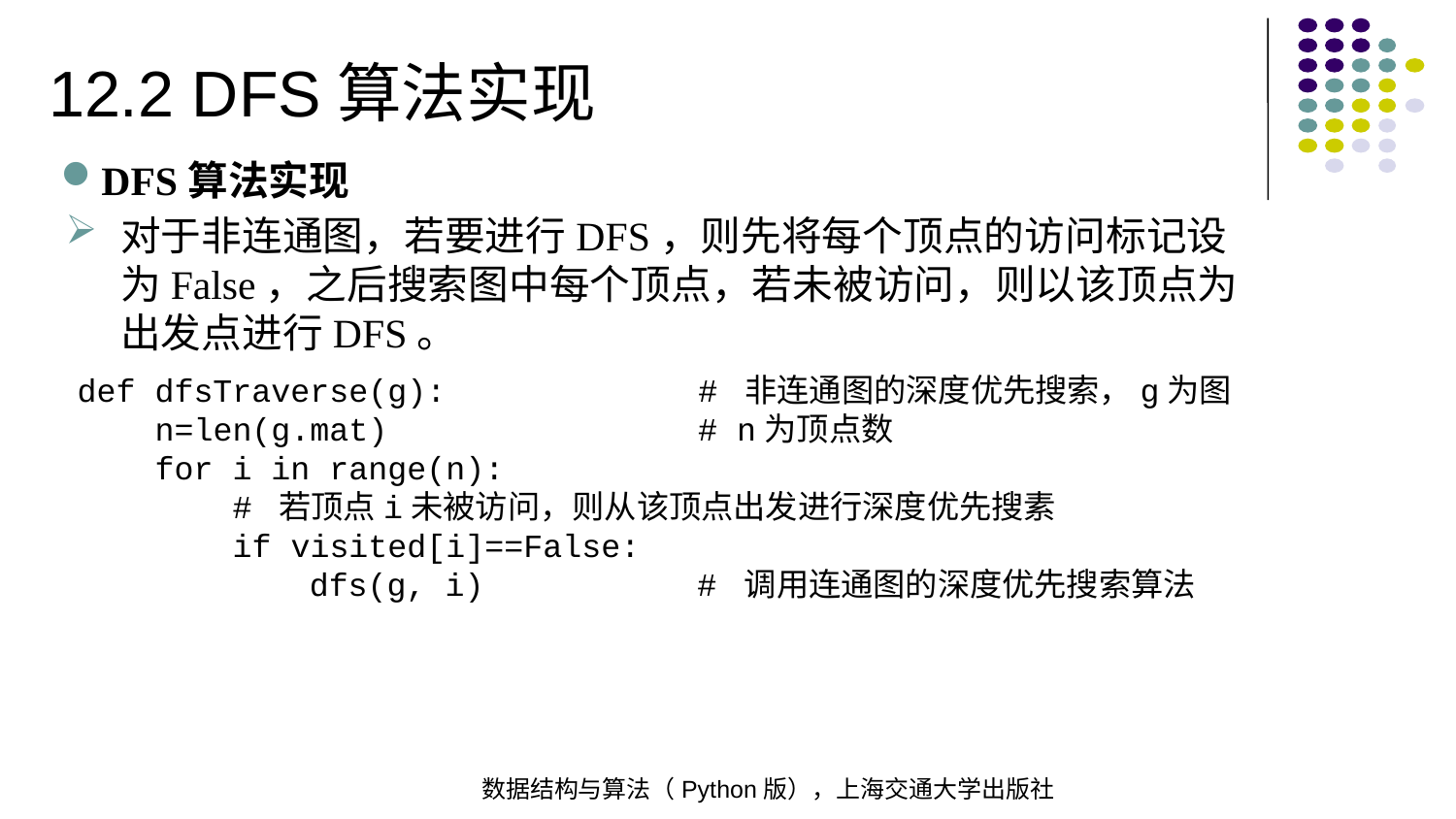

12.2 DFS算法实现
DFS算法实现
对于非连通图，若要进行DFS，则先将每个顶点的访问标记设为False，之后搜索图中每个顶点，若未被访问，则以该顶点为出发点进行DFS。
def dfsTraverse(g):             # 非连通图的深度优先搜索，g为图
    n=len(g.mat)                # n为顶点数
    for i in range(n):
        # 若顶点i未被访问，则从该顶点出发进行深度优先搜素
        if visited[i]==False:
                             dfs(g, i)           # 调用连通图的深度优先搜索算法